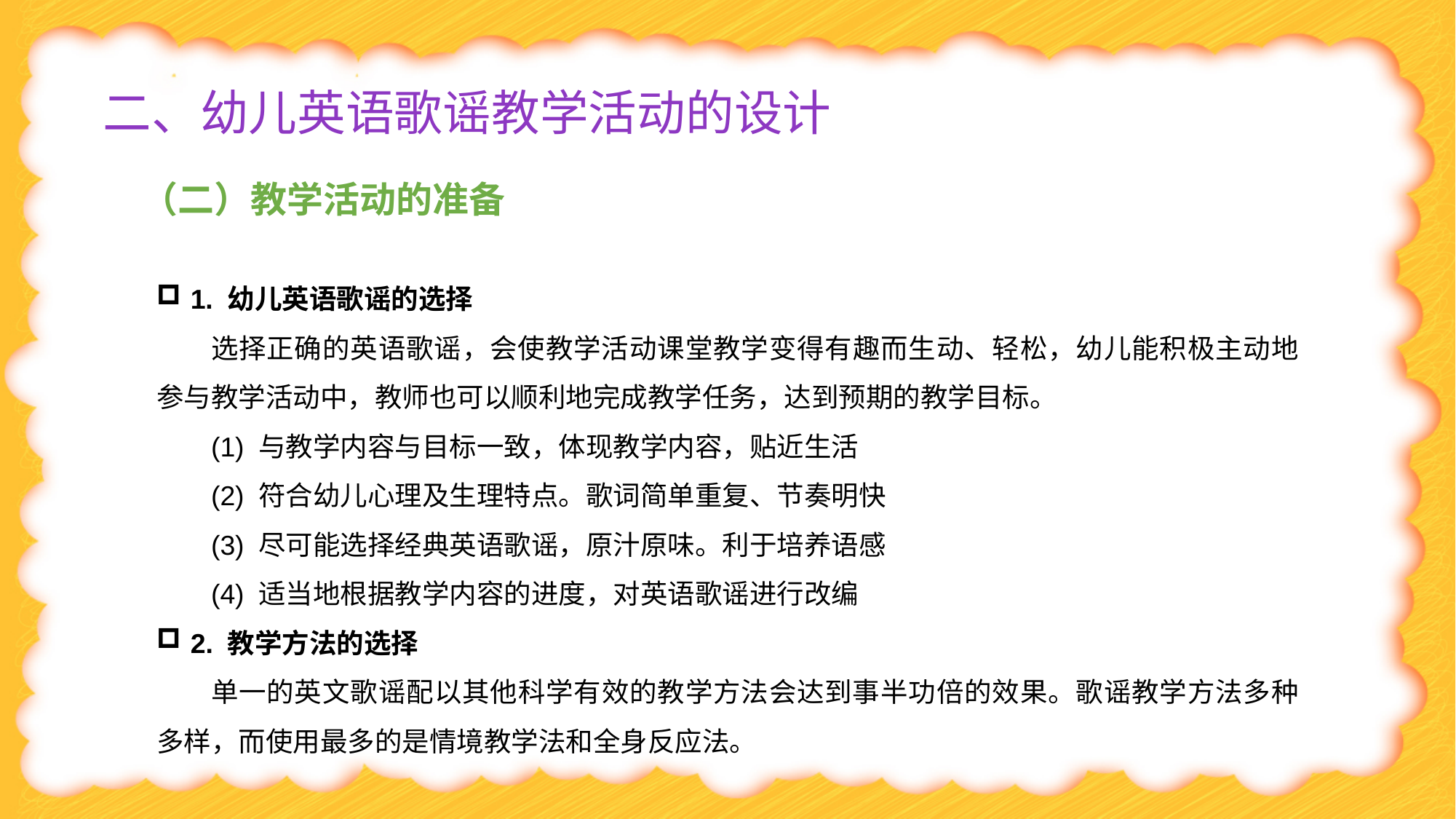

# 二、幼儿英语歌谣教学活动的设计
（二）教学活动的准备
1. 幼儿英语歌谣的选择
选择正确的英语歌谣，会使教学活动课堂教学变得有趣而生动、轻松，幼儿能积极主动地参与教学活动中，教师也可以顺利地完成教学任务，达到预期的教学目标。
(1) 与教学内容与目标一致，体现教学内容，贴近生活
(2) 符合幼儿心理及生理特点。歌词简单重复、节奏明快
(3) 尽可能选择经典英语歌谣，原汁原味。利于培养语感
(4) 适当地根据教学内容的进度，对英语歌谣进行改编
2. 教学方法的选择
单一的英文歌谣配以其他科学有效的教学方法会达到事半功倍的效果。歌谣教学方法多种多样，而使用最多的是情境教学法和全身反应法。